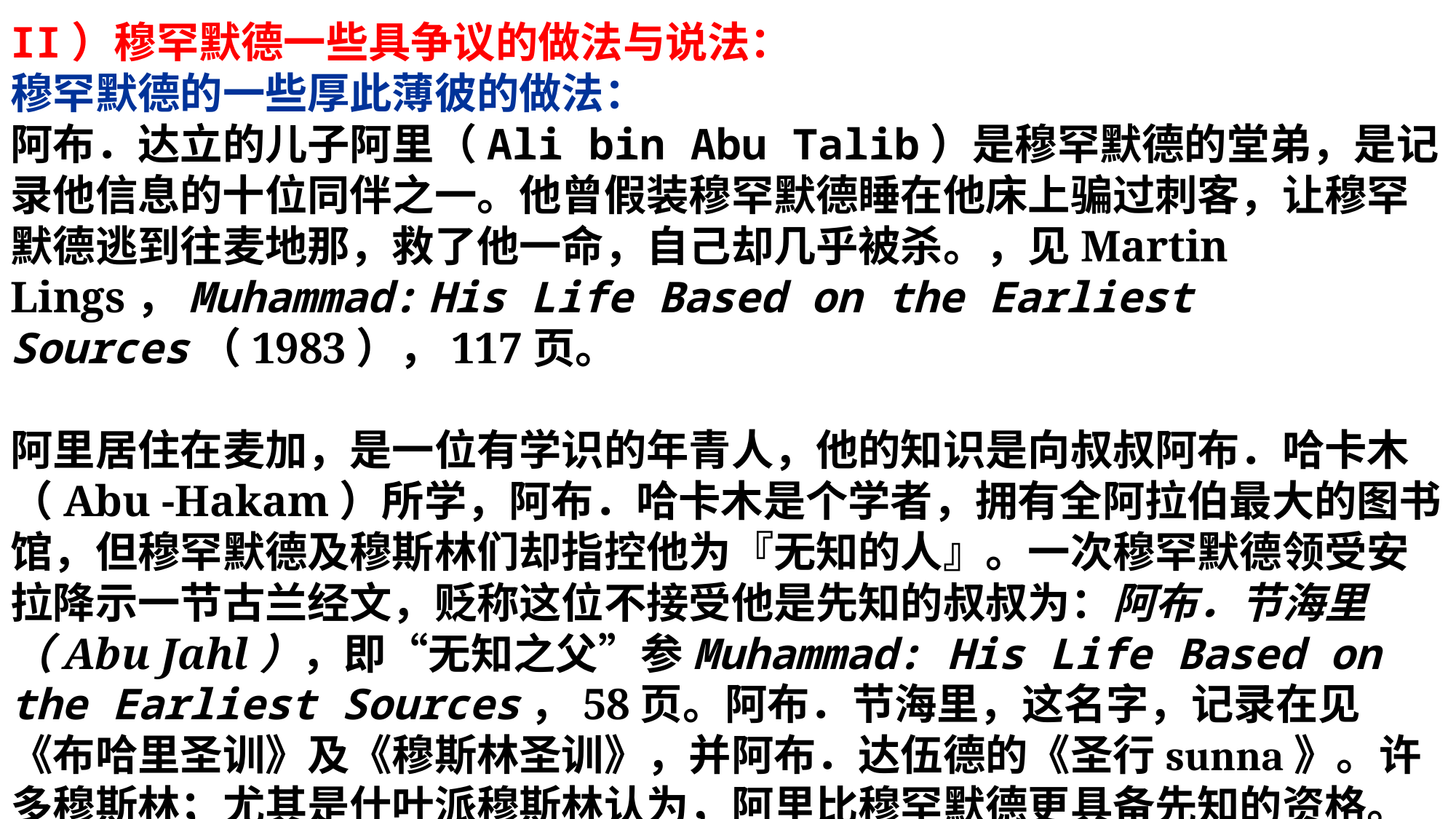

II）穆罕默德一些具争议的做法与说法：
穆罕默德的一些厚此薄彼的做法：
阿布．达立的儿子阿里（Ali bin Abu Talib）是穆罕默德的堂弟，是记录他信息的十位同伴之一。他曾假装穆罕默德睡在他床上骗过刺客，让穆罕默德逃到往麦地那，救了他一命，自己却几乎被杀。，见Martin Lings，Muhammad: His Life Based on the Earliest Sources（1983），117页。

阿里居住在麦加，是一位有学识的年青人，他的知识是向叔叔阿布．哈卡木（Abu -Hakam）所学，阿布．哈卡木是个学者，拥有全阿拉伯最大的图书馆，但穆罕默德及穆斯林们却指控他为『无知的人』。一次穆罕默德领受安拉降示一节古兰经文，贬称这位不接受他是先知的叔叔为：阿布．节海里（Abu Jahl），即“无知之父”参Muhammad: His Life Based on the Earliest Sources，58页。阿布．节海里，这名字，记录在见《布哈里圣训》及《穆斯林圣训》，并阿布．达伍德的《圣行sunna》。许多穆斯林；尤其是什叶派穆斯林认为，阿里比穆罕默德更具备先知的资格。